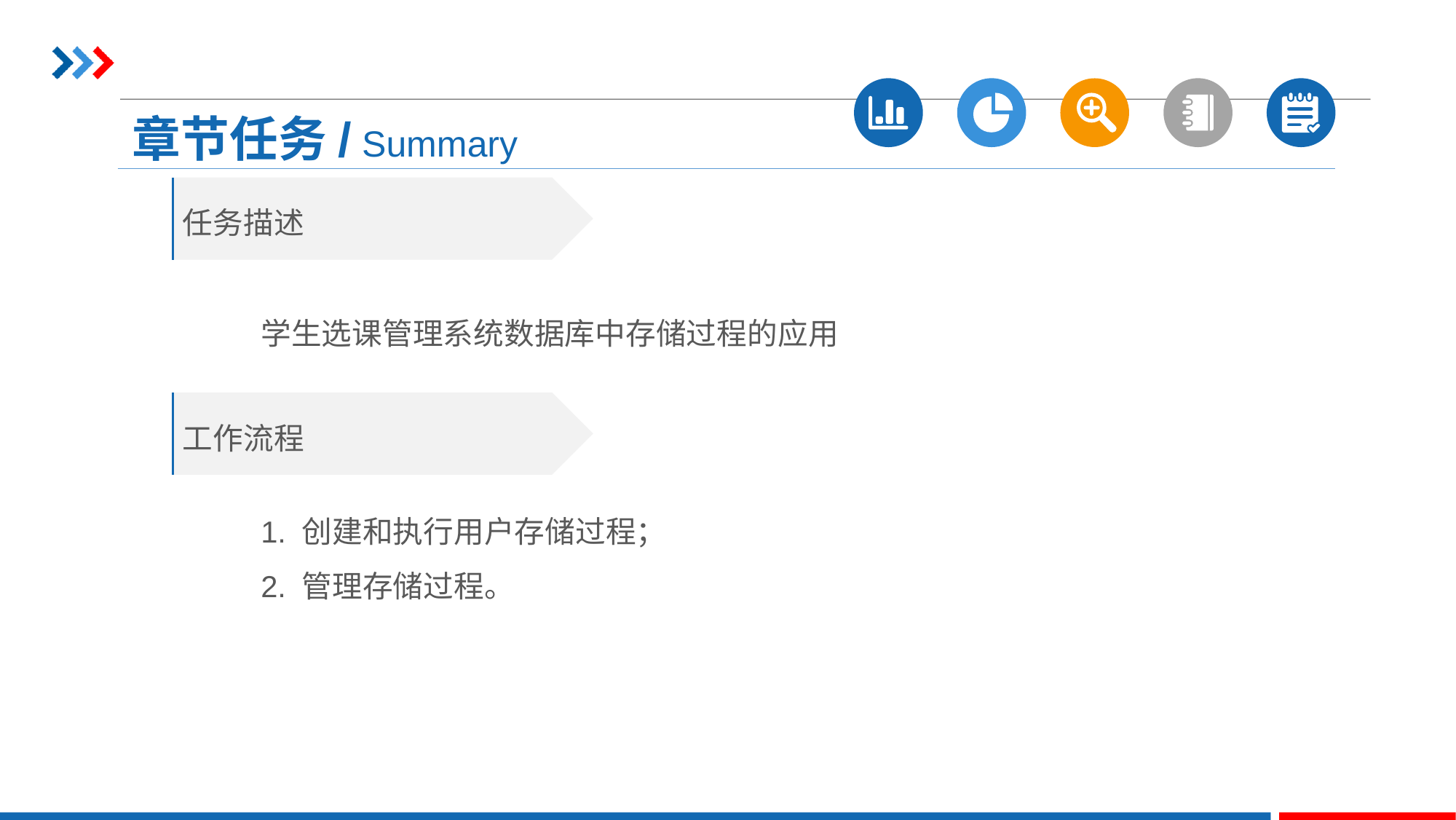

章节任务/ Summary
任务描述

学生选课管理系统数据库中存储过程的应用
工作流程

1. 创建和执行用户存储过程；
2. 管理存储过程。